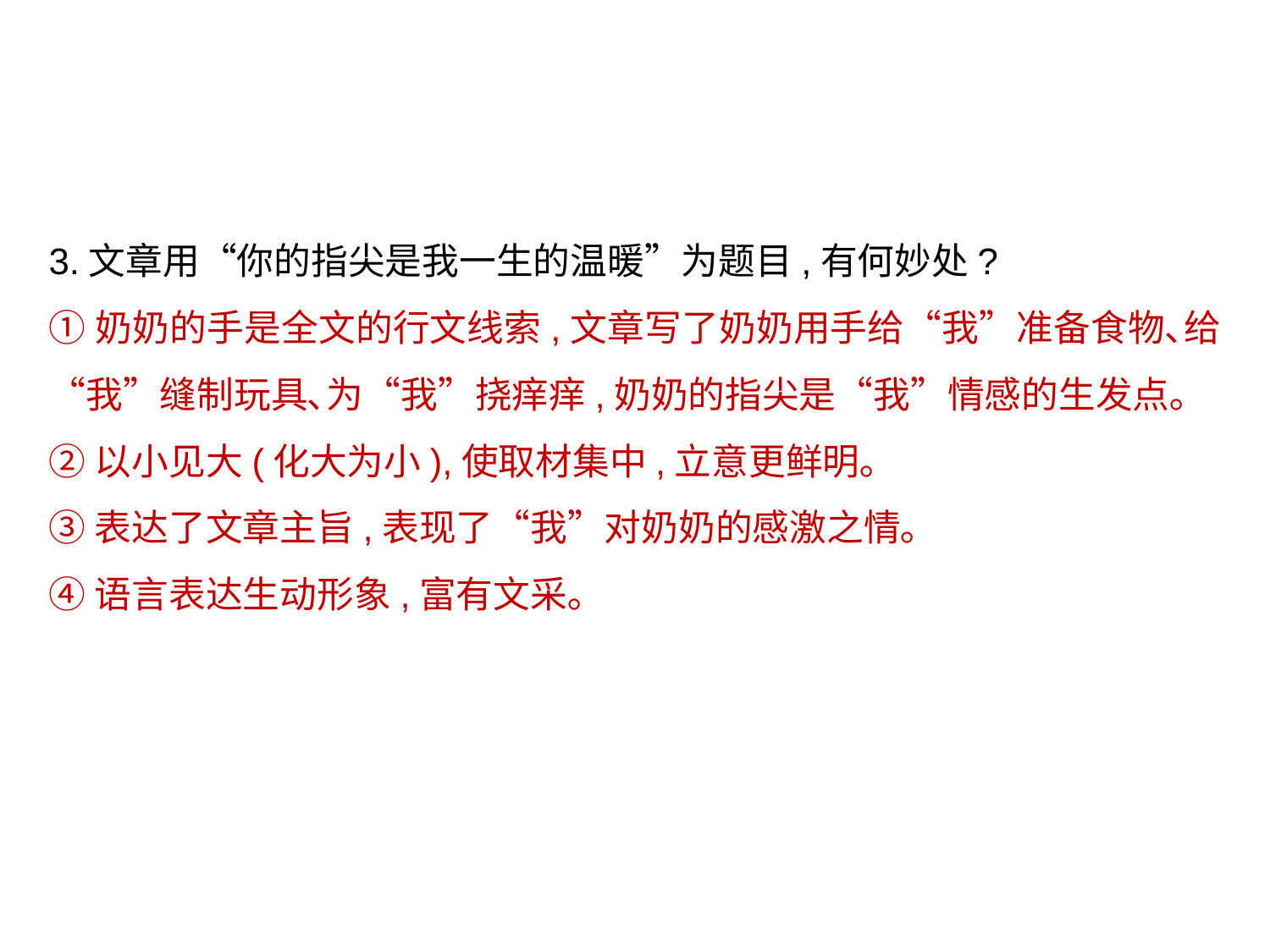

3.文章用“你的指尖是我一生的温暖”为题目,有何妙处?
①奶奶的手是全文的行文线索,文章写了奶奶用手给“我”准备食物､给“我”缝制玩具､为“我”挠痒痒,奶奶的指尖是“我”情感的生发点｡
②以小见大(化大为小),使取材集中,立意更鲜明｡
③表达了文章主旨,表现了“我”对奶奶的感激之情｡
④语言表达生动形象,富有文采｡